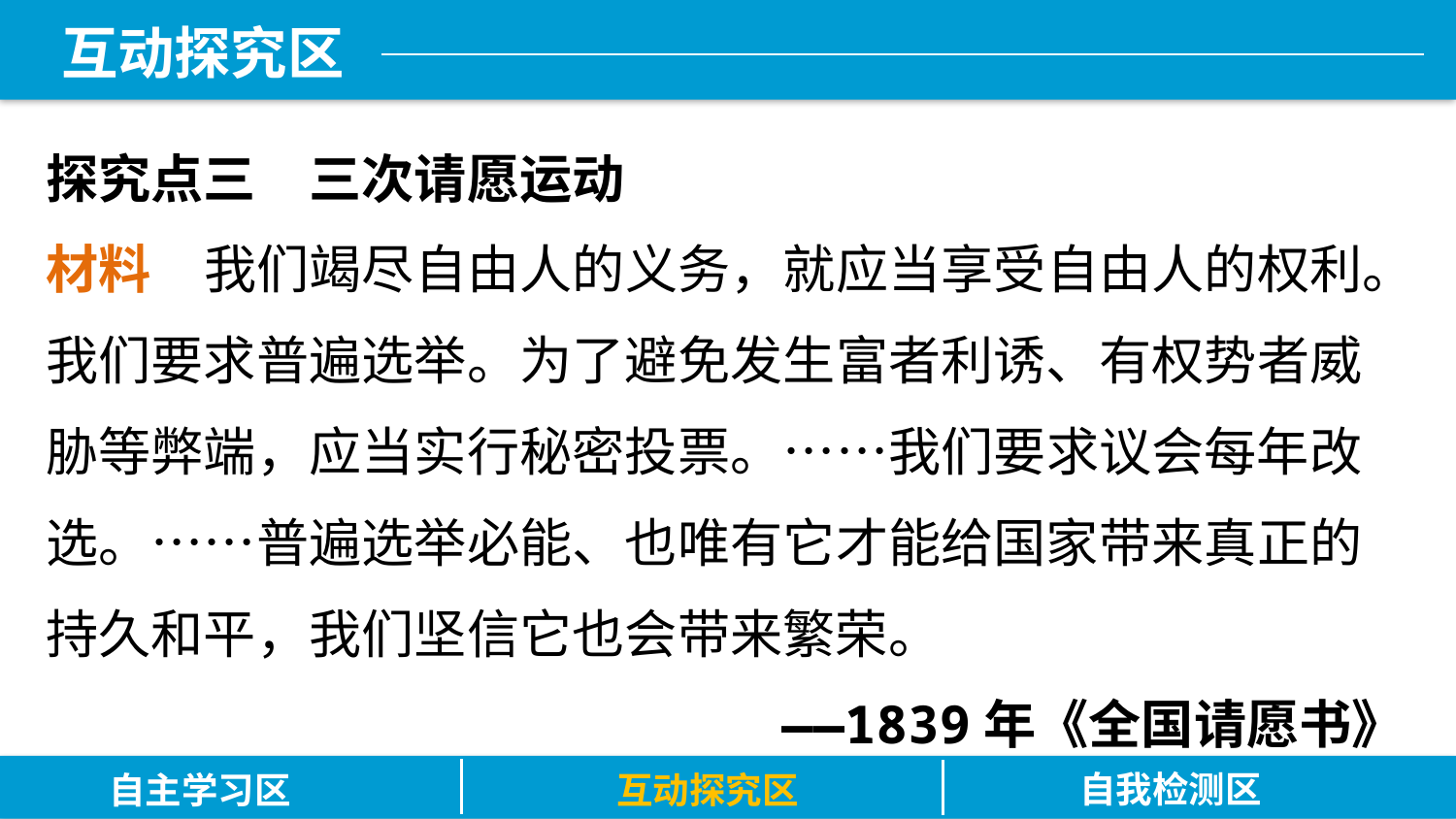

探究点三　三次请愿运动
材料　我们竭尽自由人的义务，就应当享受自由人的权利。我们要求普遍选举。为了避免发生富者利诱、有权势者威胁等弊端，应当实行秘密投票。……我们要求议会每年改选。……普遍选举必能、也唯有它才能给国家带来真正的持久和平，我们坚信它也会带来繁荣。
——1839年《全国请愿书》
自我检测区
自主学习区
互动探究区